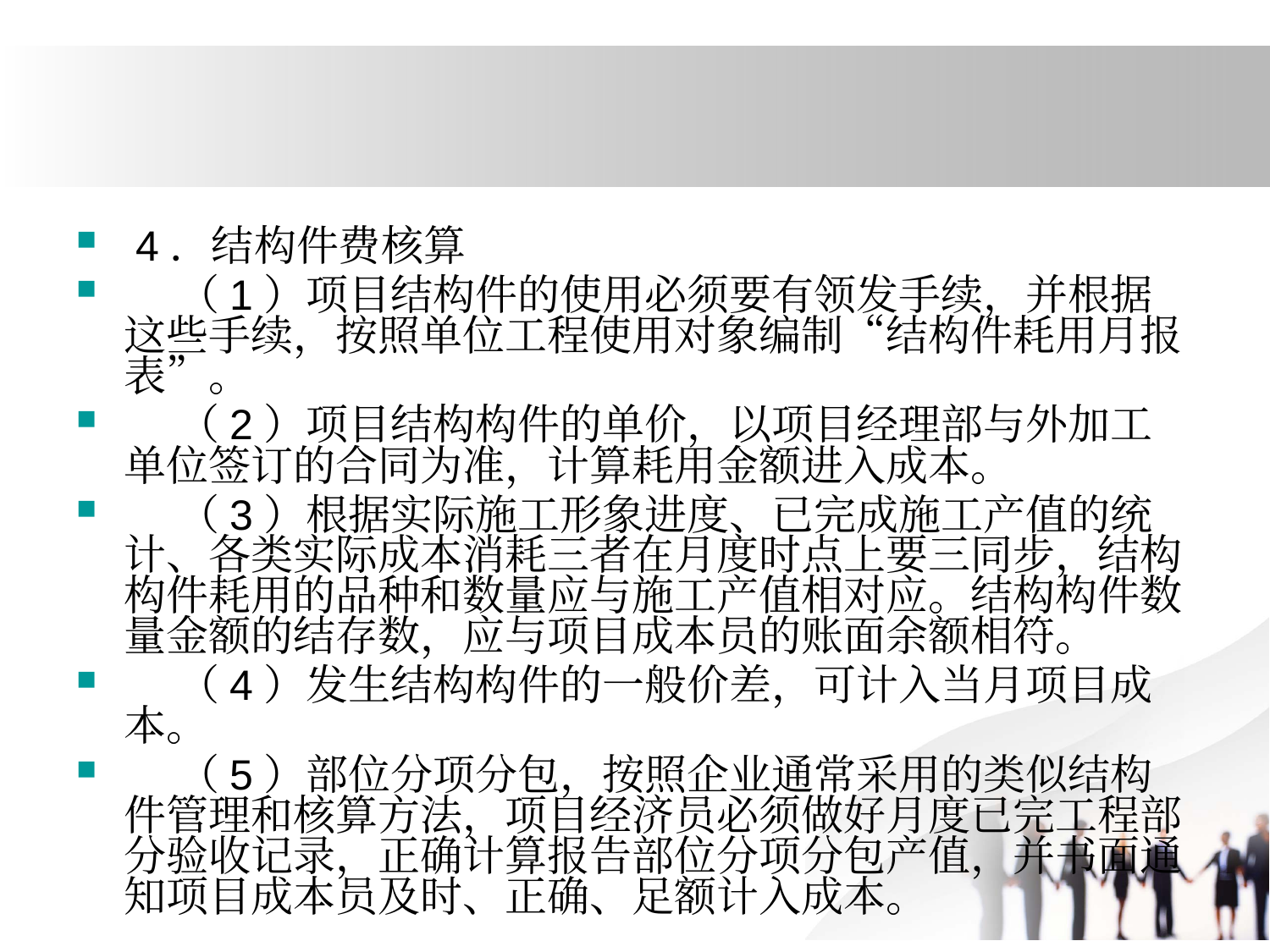

#
 4．结构件费核算
    （1）项目结构件的使用必须要有领发手续，并根据这些手续，按照单位工程使用对象编制“结构件耗用月报表”。
    （2）项目结构构件的单价，以项目经理部与外加工单位签订的合同为准，计算耗用金额进入成本。
    （3）根据实际施工形象进度、已完成施工产值的统计、各类实际成本消耗三者在月度时点上要三同步，结构构件耗用的品种和数量应与施工产值相对应。结构构件数量金额的结存数，应与项目成本员的账面余额相符。
    （4）发生结构构件的一般价差，可计入当月项目成本。
    （5）部位分项分包，按照企业通常采用的类似结构件管理和核算方法，项目经济员必须做好月度已完工程部分验收记录，正确计算报告部位分项分包产值，并书面通知项目成本员及时、正确、足额计入成本。